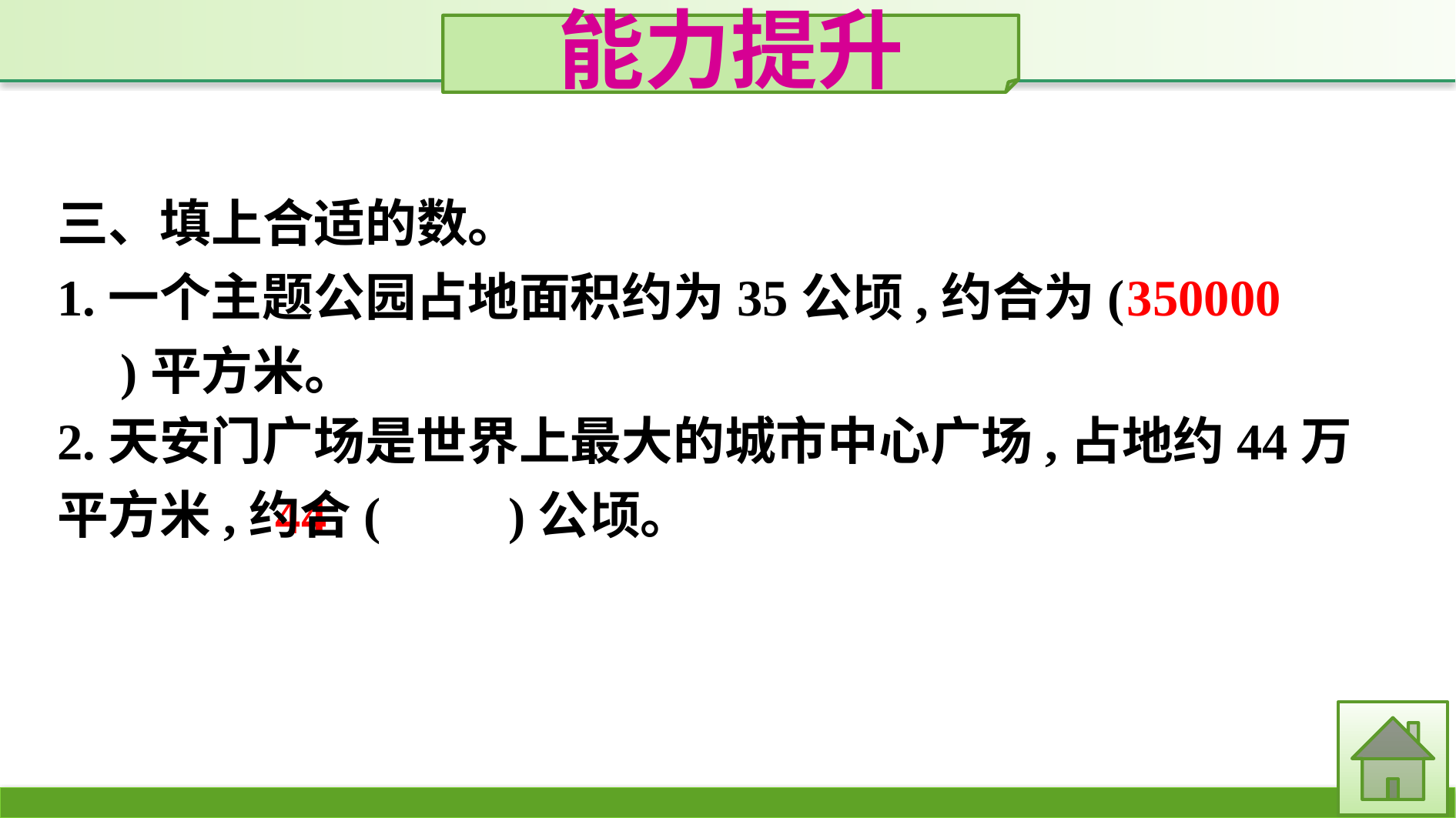

能力提升
三、填上合适的数。
1.一个主题公园占地面积约为35公顷,约合为(　　　　　　)平方米。
350000
2.天安门广场是世界上最大的城市中心广场,占地约44万平方米,约合(　　)公顷。
44